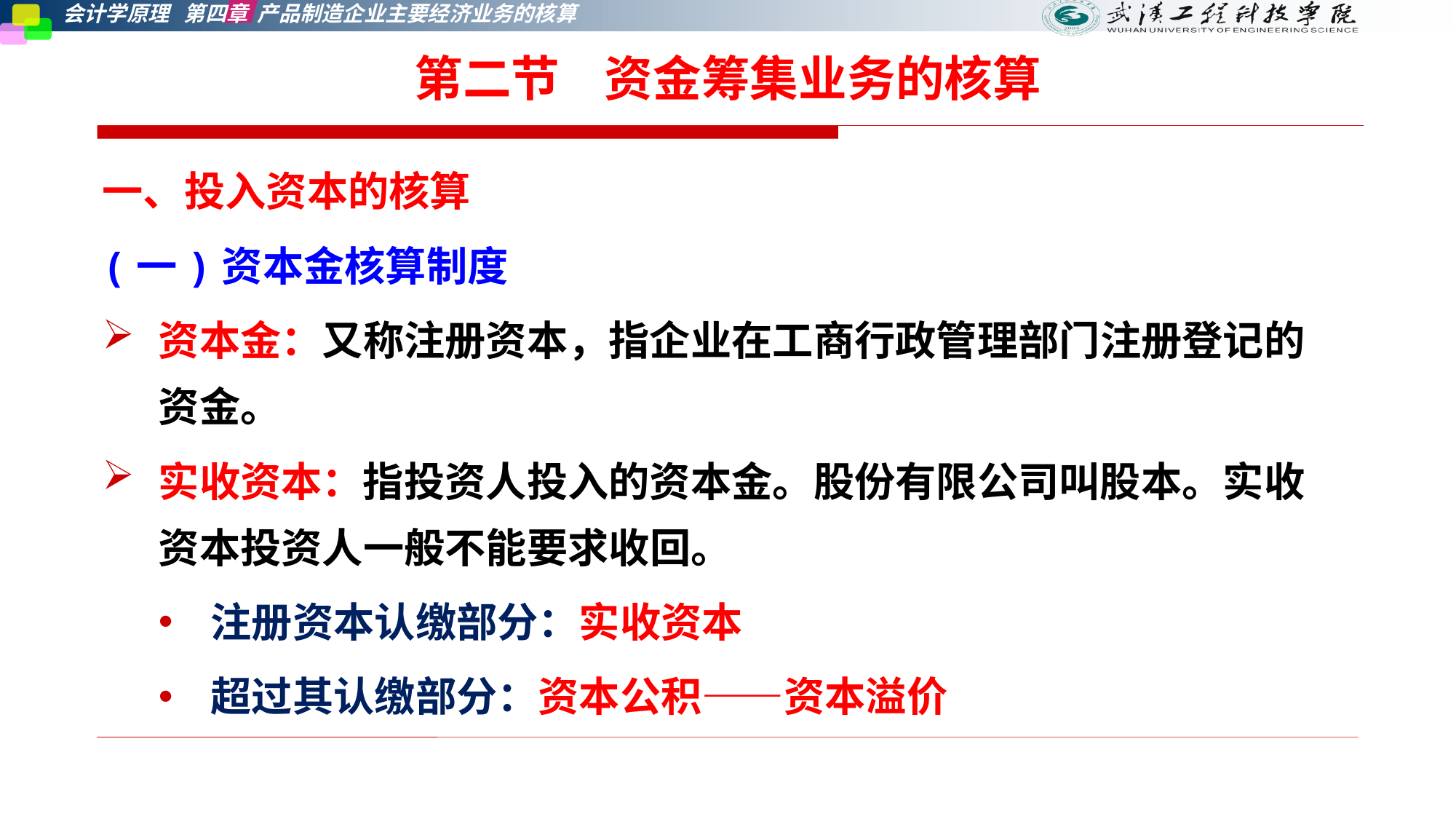

# 第二节    资金筹集业务的核算
一、投入资本的核算
(一)资本金核算制度
资本金：又称注册资本，指企业在工商行政管理部门注册登记的资金。
实收资本：指投资人投入的资本金。股份有限公司叫股本。实收资本投资人一般不能要求收回。
注册资本认缴部分：实收资本
超过其认缴部分：资本公积——资本溢价